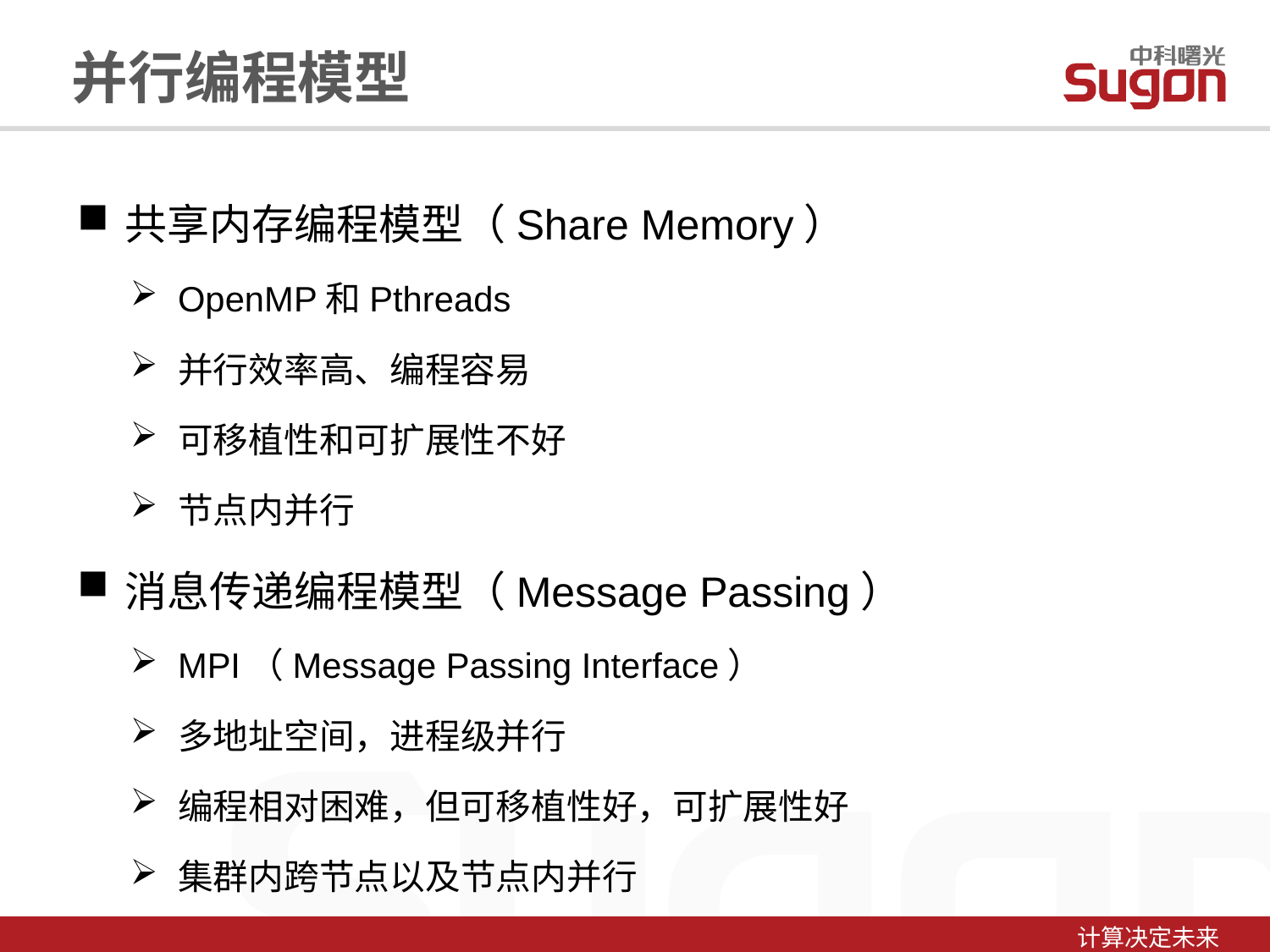

并行编程模型
共享内存编程模型（Share Memory）
OpenMP和Pthreads
并行效率高、编程容易
可移植性和可扩展性不好
节点内并行
消息传递编程模型（Message Passing）
MPI（Message Passing Interface）
多地址空间，进程级并行
编程相对困难，但可移植性好，可扩展性好
集群内跨节点以及节点内并行